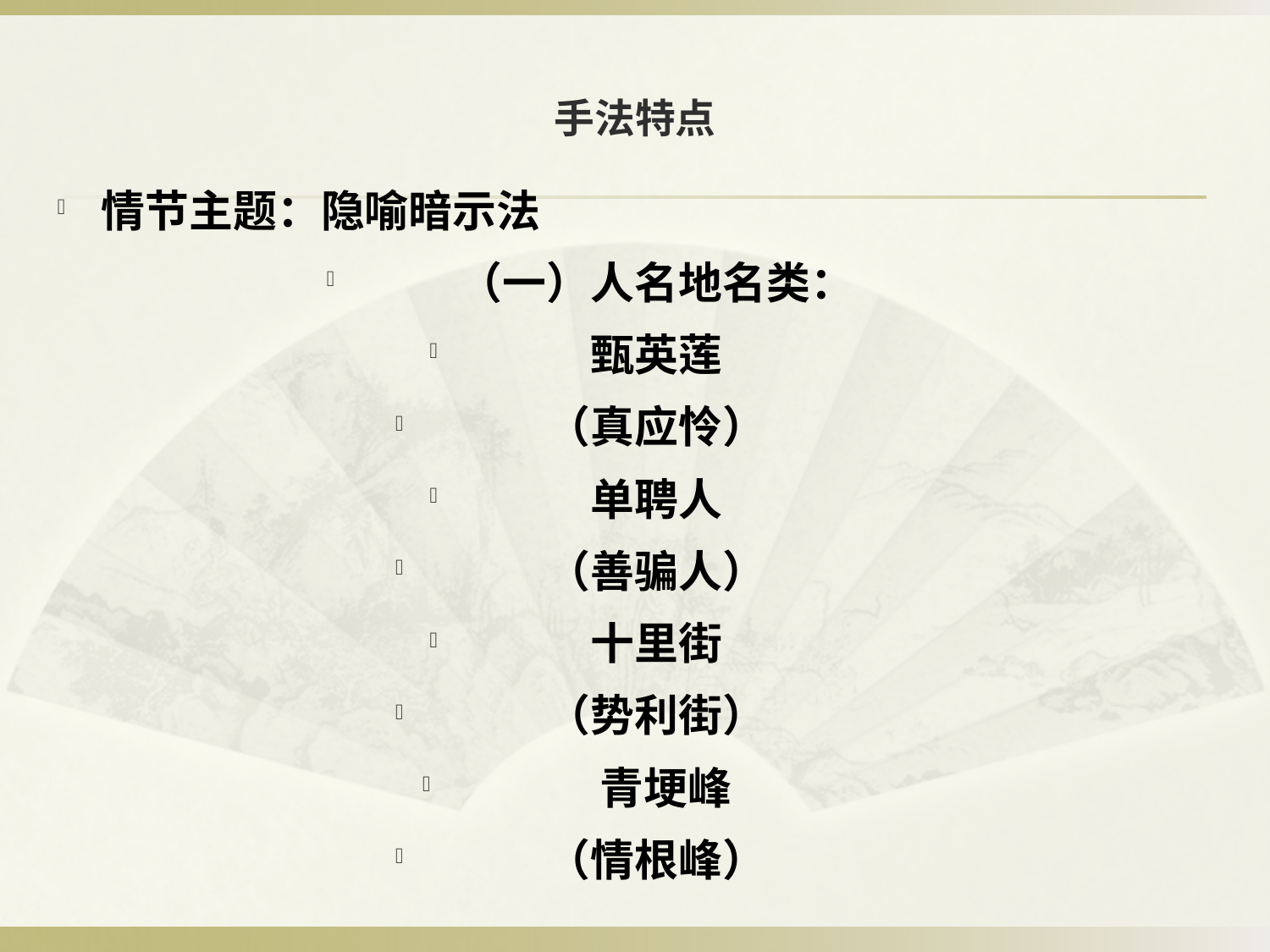

# 手法特点
情节主题：隐喻暗示法
（一）人名地名类：
甄英莲
（真应怜）
单聘人
（善骗人）
十里街
（势利街）
 青埂峰
（情根峰）